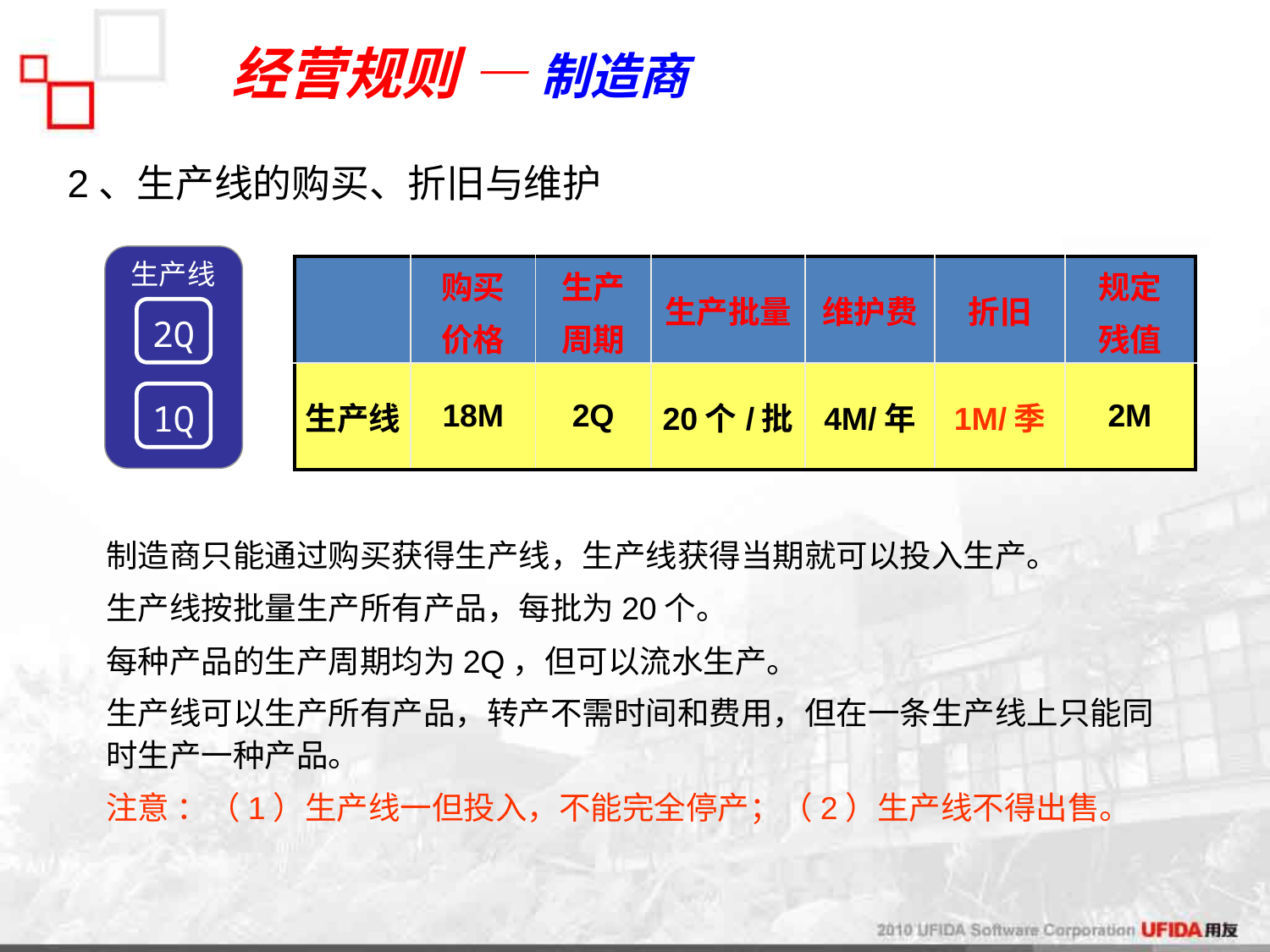

经营规则 — 制造商
2、生产线的购买、折旧与维护

生产线
2Q
1Q
|  | 购买 价格 | 生产 周期 | 生产批量 | 维护费 | 折旧 | 规定 残值 |
| --- | --- | --- | --- | --- | --- | --- |
| 生产线 | 18M | 2Q | 20个/批 | 4M/年 | 1M/季 | 2M |
制造商只能通过购买获得生产线，生产线获得当期就可以投入生产。
生产线按批量生产所有产品，每批为20个。
每种产品的生产周期均为2Q，但可以流水生产。
生产线可以生产所有产品，转产不需时间和费用，但在一条生产线上只能同时生产一种产品。
注意 ：（1）生产线一但投入，不能完全停产；（2）生产线不得出售。